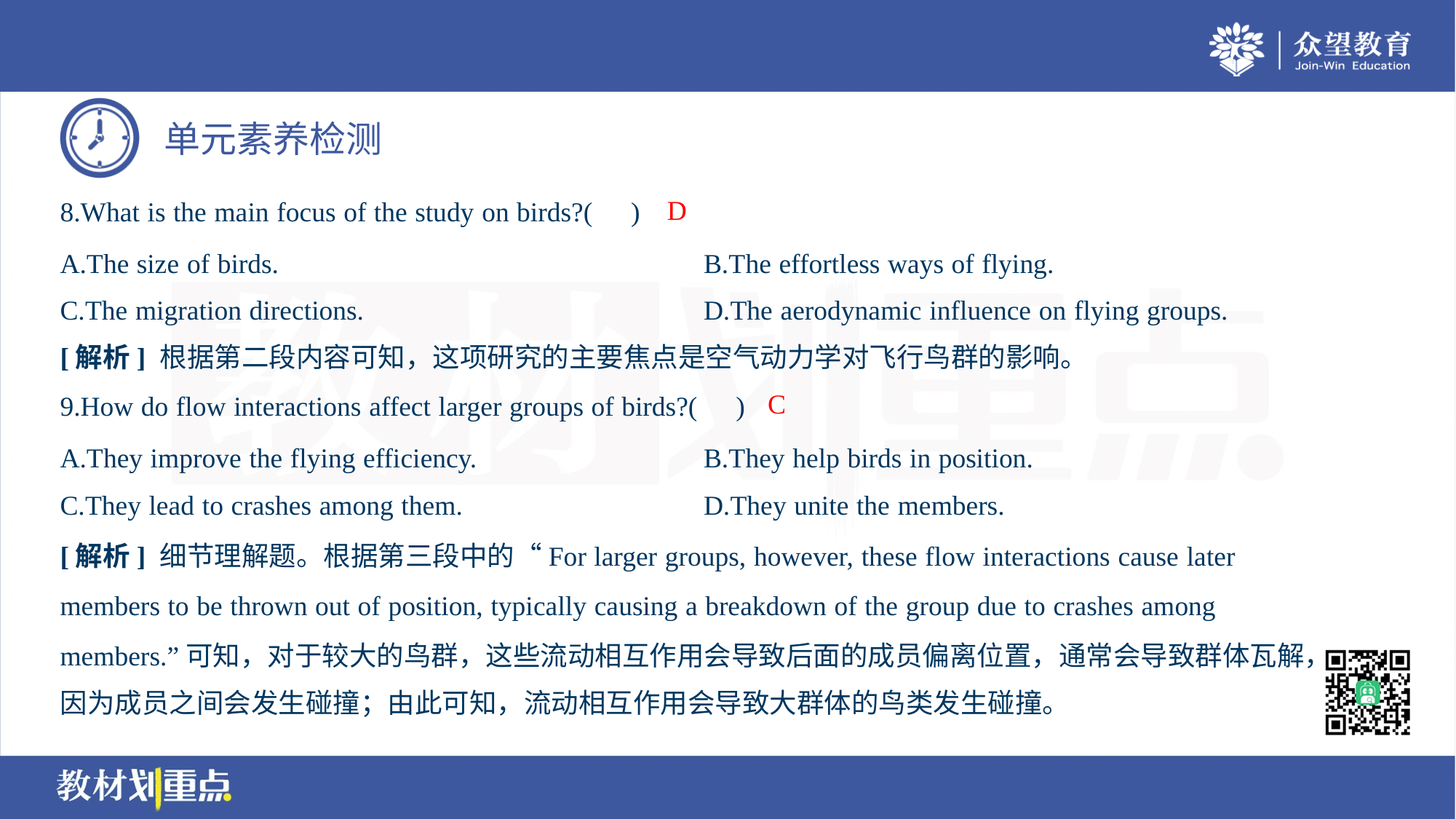

D
8.What is the main focus of the study on birds?(     )
A.The size of birds.	B.The effortless ways of flying.
C.The migration directions.	D.The aerodynamic influence on flying groups.
[解析] 根据第二段内容可知，这项研究的主要焦点是空气动力学对飞行鸟群的影响。
C
9.How do flow interactions affect larger groups of birds?(     )
A.They improve the flying efficiency.	B.They help birds in position.
C.They lead to crashes among them.	D.They unite the members.
[解析] 细节理解题。根据第三段中的“For larger groups, however, these flow interactions cause later
members to be thrown out of position, typically causing a breakdown of the group due to crashes among
members.”可知，对于较大的鸟群，这些流动相互作用会导致后面的成员偏离位置，通常会导致群体瓦解，
因为成员之间会发生碰撞；由此可知，流动相互作用会导致大群体的鸟类发生碰撞。